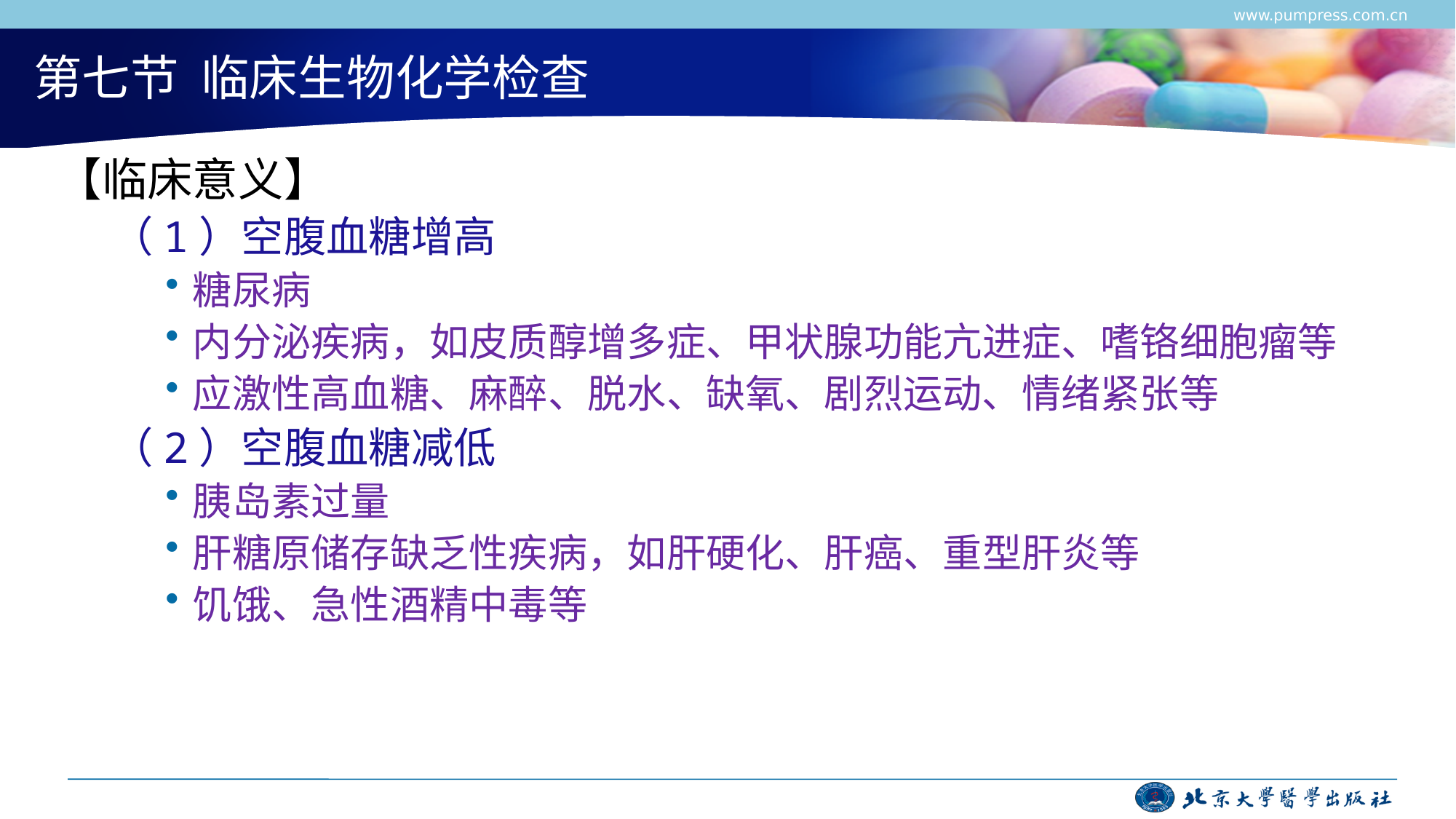

www.pumpress.com.cn
# 第七节  临床生物化学检查
【临床意义】
（1）空腹血糖增高
糖尿病
内分泌疾病，如皮质醇增多症、甲状腺功能亢进症、嗜铬细胞瘤等
应激性高血糖、麻醉、脱水、缺氧、剧烈运动、情绪紧张等
（2）空腹血糖减低
胰岛素过量
肝糖原储存缺乏性疾病，如肝硬化、肝癌、重型肝炎等
饥饿、急性酒精中毒等